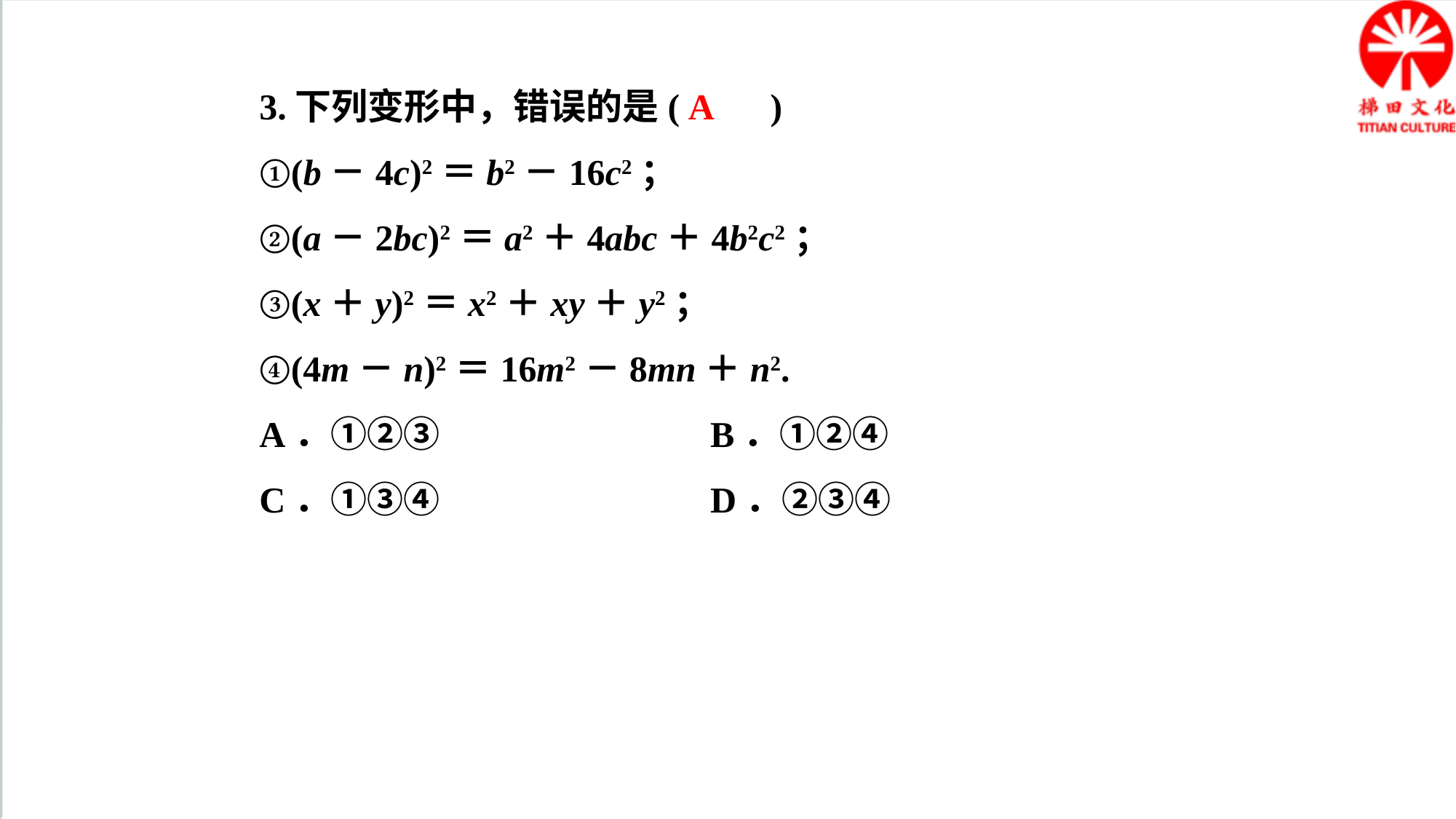

3.下列变形中，错误的是(　　)
①(b－4c)2＝b2－16c2；
②(a－2bc)2＝a2＋4abc＋4b2c2；
③(x＋y)2＝x2＋xy＋y2；
④(4m－n)2＝16m2－8mn＋n2.
A．①②③                                B．①②④
C．①③④                                D．②③④
A